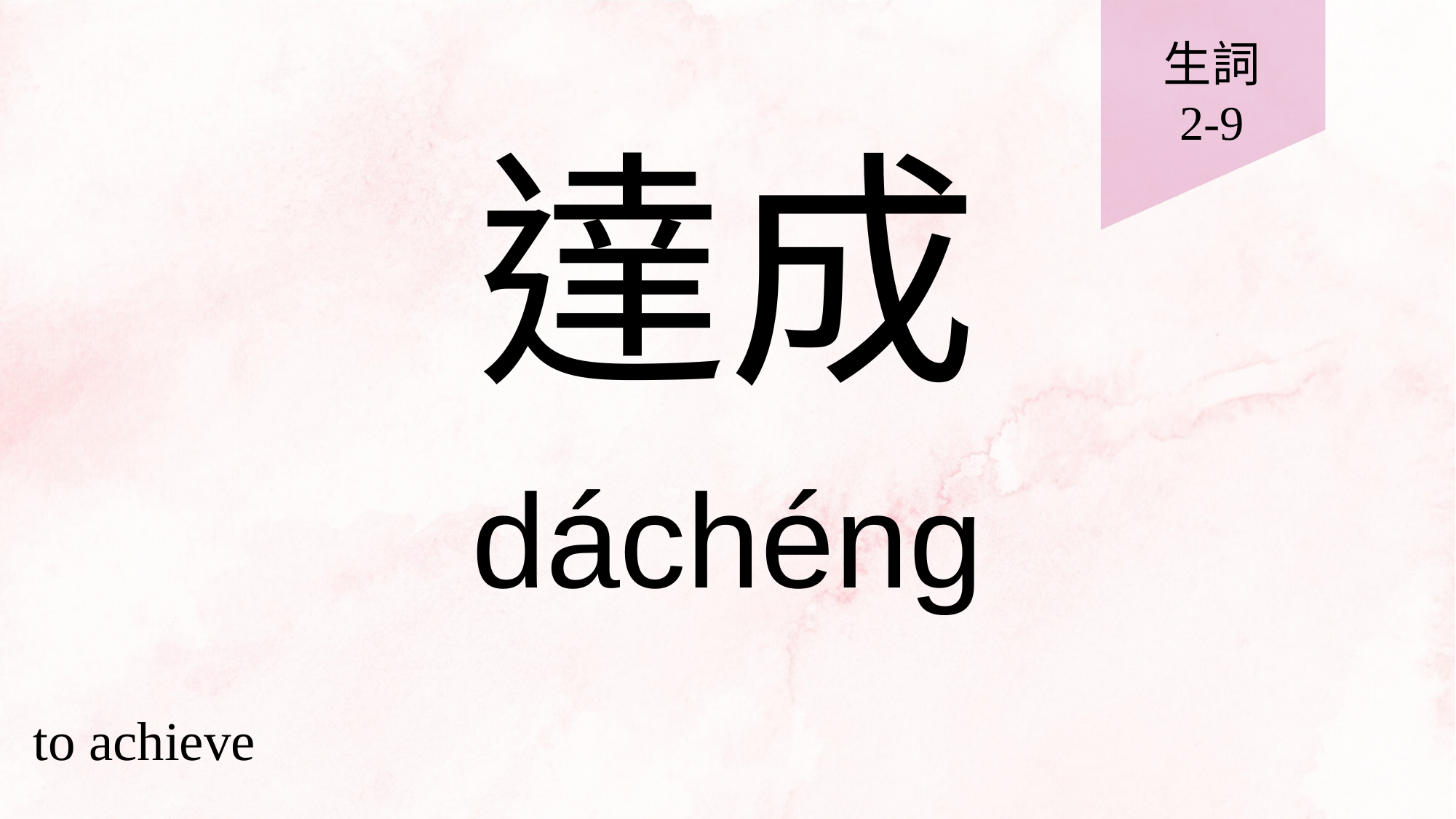

生詞
2-9
# 達成
dáchéng
to achieve